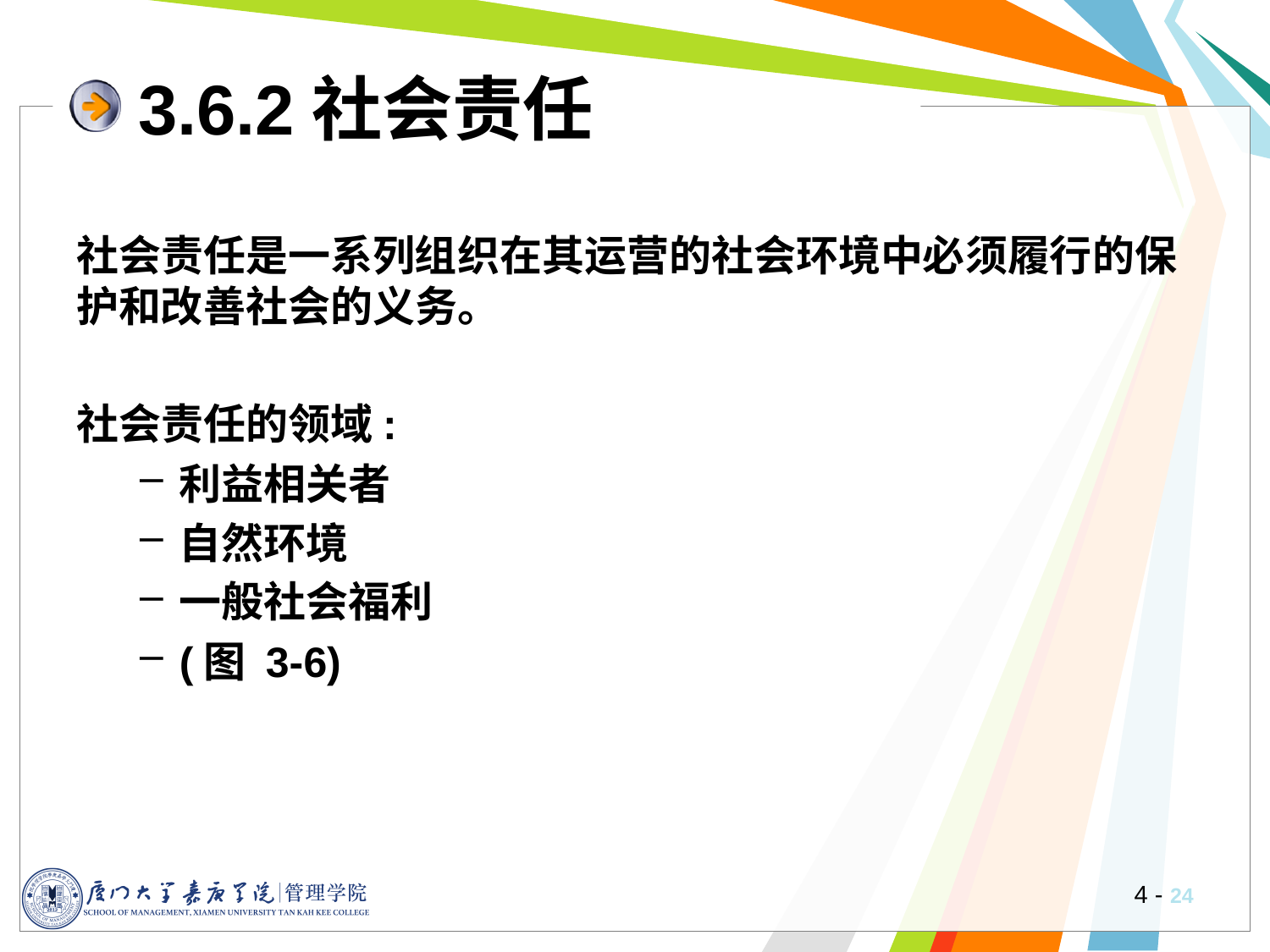

# 3.6.2社会责任
社会责任是一系列组织在其运营的社会环境中必须履行的保护和改善社会的义务。

社会责任的领域:
利益相关者
自然环境
一般社会福利
(图 3-6)
4 - 24